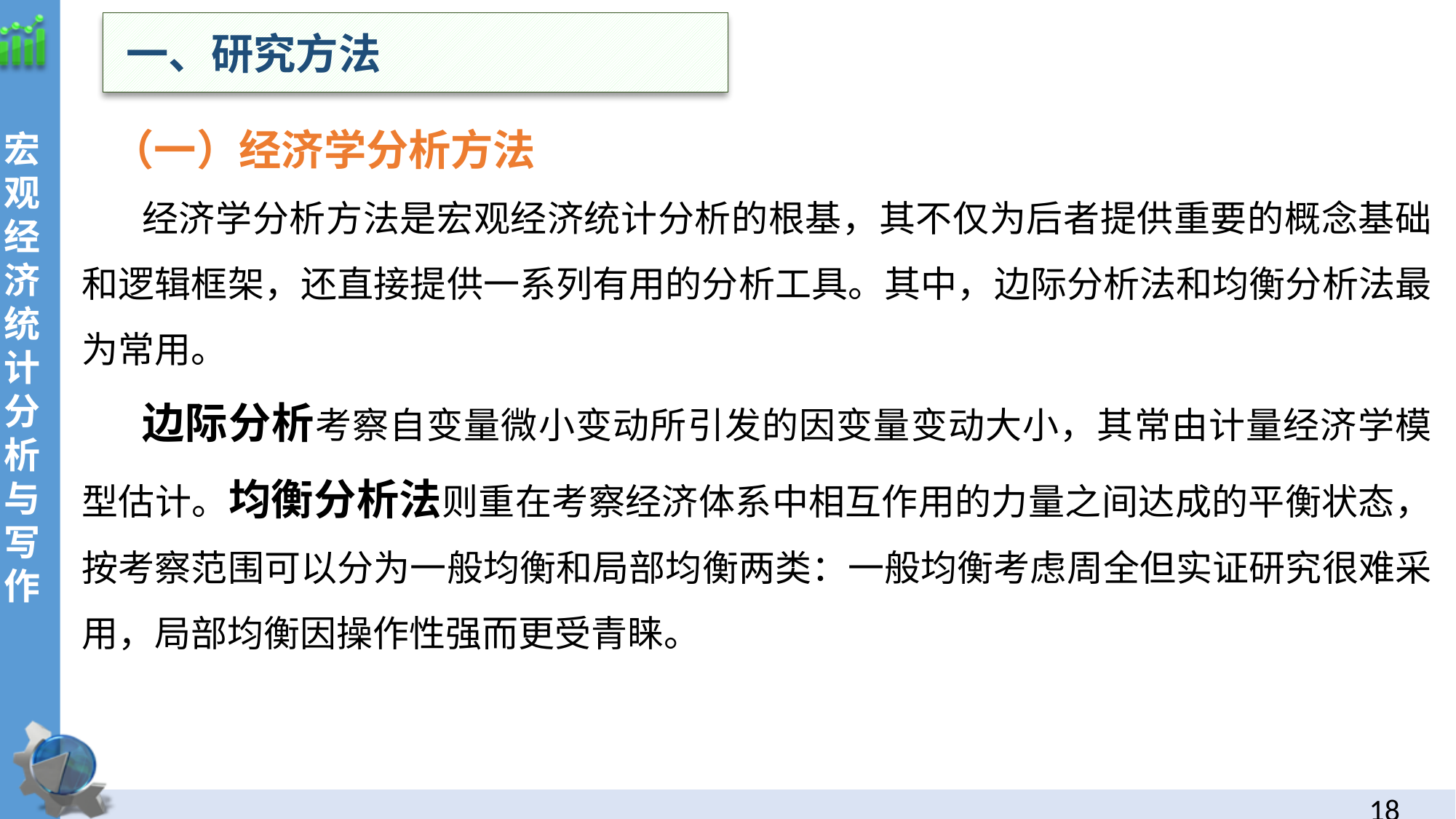

一、研究方法
（一）经济学分析方法
经济学分析方法是宏观经济统计分析的根基，其不仅为后者提供重要的概念基础和逻辑框架，还直接提供一系列有用的分析工具。其中，边际分析法和均衡分析法最为常用。
边际分析考察自变量微小变动所引发的因变量变动大小，其常由计量经济学模型估计。均衡分析法则重在考察经济体系中相互作用的力量之间达成的平衡状态，按考察范围可以分为一般均衡和局部均衡两类：一般均衡考虑周全但实证研究很难采用，局部均衡因操作性强而更受青睐。

18